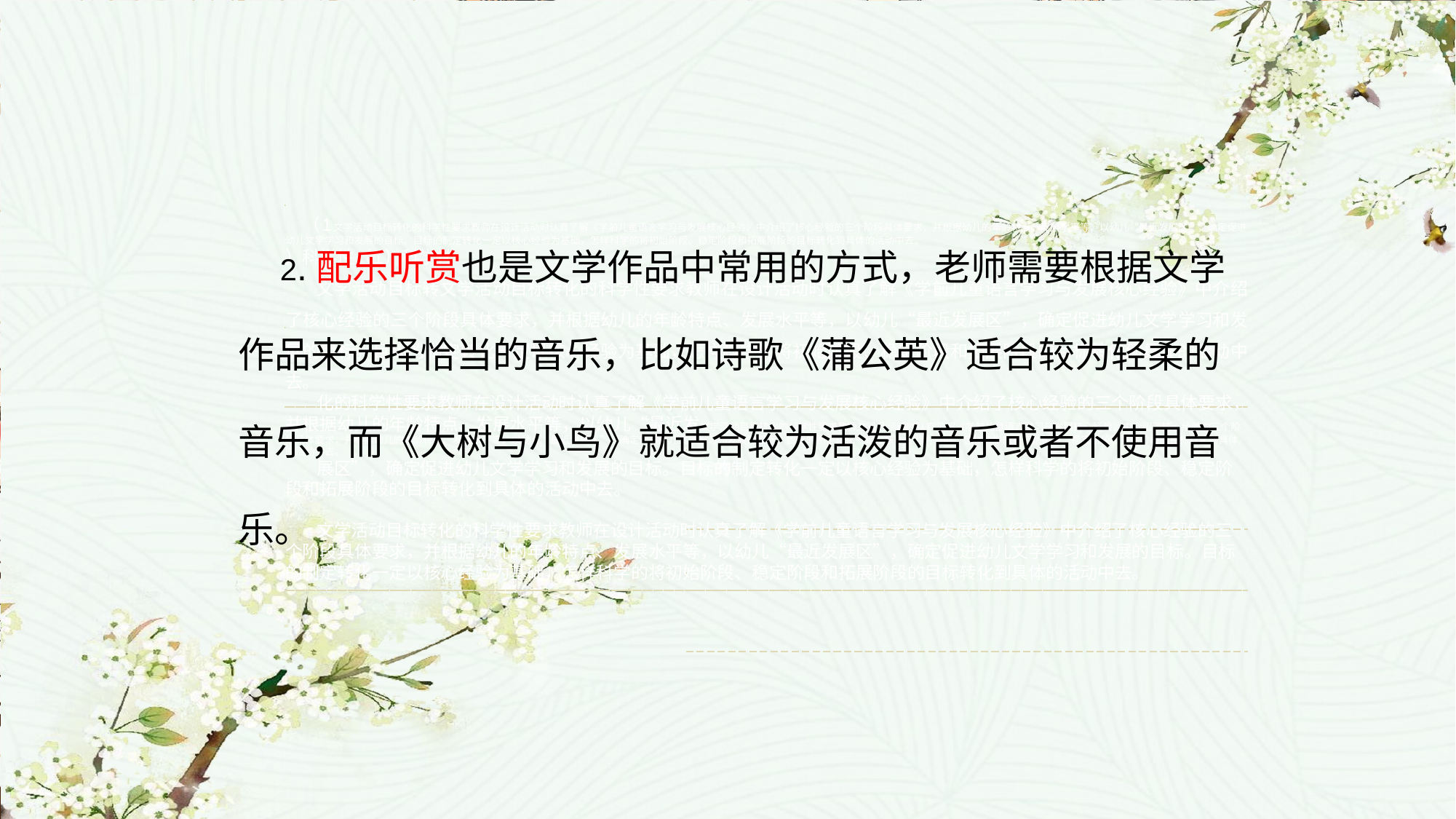

2.配乐听赏也是文学作品中常用的方式，老师需要根据文学作品来选择恰当的音乐，比如诗歌《蒲公英》适合较为轻柔的音乐，而《大树与小鸟》就适合较为活泼的音乐或者不使用音乐。
    （1文学活动目标转化的科学性要求教师在设计活动时认真了解《学前儿童语言学习与发展核心经验》中介绍了核心经验的三个阶段具体要求，并根据幼儿的年龄特点、发展水平等，以幼儿“最近发展区”，确定促进幼儿文学学习和发展的目标。目标的制定转化一定以核心经验为基础，怎样科学的将初始阶段、稳定阶段和拓展阶段的目标转化到具体的活动中去。
）科学性（1）科学性
文学活动目标转文学活动目标转化的科学性要求教师在设计活动时认真了解《学前儿童语言学习与发展核心经验》中介绍了核心经验的三个阶段具体要求，并根据幼儿的年龄特点、发展水平等，以幼儿“最近发展区”，确定促进幼儿文学学习和发展的目标。目标的制定转化一定以核心经验为基础，怎样科学的将初始阶段、稳定阶段和拓展阶段的目标转化到具体的活动中去。
化的科学性要求教师在设计活动时认真了解《学前儿童语言学习与发展核心经验》中介绍了核心经验的三个阶段具体要求，并根据幼儿的年龄特点、发展水平等，以幼儿“最近发文学活动目标转化的科学性要求教师在设计活动时认真了解《学前儿童语言学习与发展核心经验》中介绍了核心经验的三个阶段具体要求，并根据幼儿的年龄特点、发展水平等，以幼儿“最近发展区”，确定促进幼儿文学学习和发展的目标。目标的制定转化一定以核心经验为基础，怎样科学的将初始阶段、稳定阶段和拓展阶段的目标转化到具体的活动中去。
展区”，确定促进幼儿文学学习和发展的目标。目标的制定转化一定以核心经验为基础，怎样科学的将初始阶段、稳定阶段和拓展阶段的目标转化到具体的活动中去。

文学活动目标转化的科学性要求教师在设计活动时认真了解《学前儿童语言学习与发展核心经验》中介绍了核心经验的三个阶段具体要求，并根据幼儿的年龄特点、发展水平等，以幼儿“最近发展区”，确定促进幼儿文学学习和发展的目标。目标的制定转化一定以核心经验为基础，怎样科学的将初始阶段、稳定阶段和拓展阶段的目标转化到具体的活动中去。